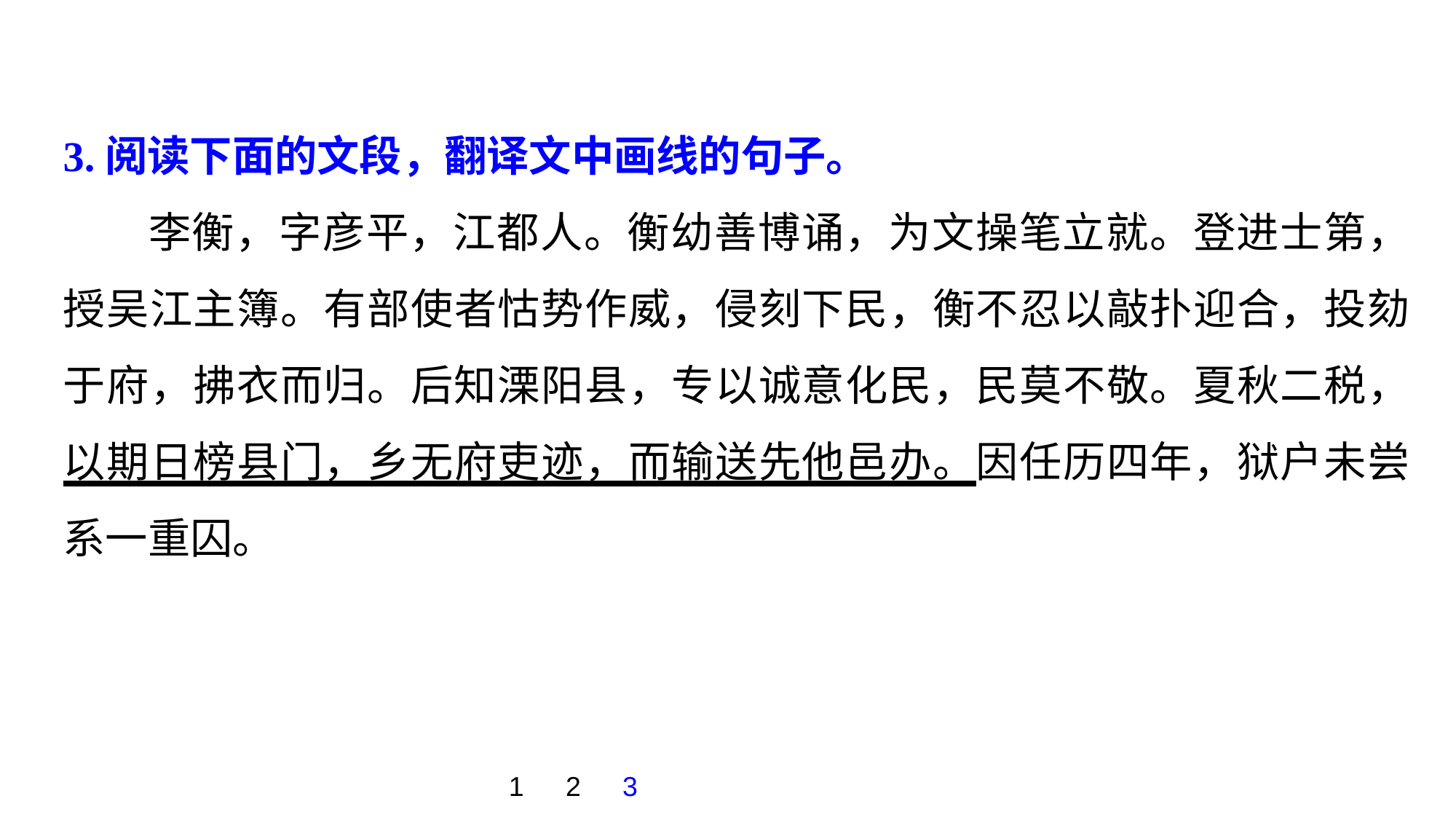

3.阅读下面的文段，翻译文中画线的句子。
李衡，字彦平，江都人。衡幼善博诵，为文操笔立就。登进士第，授吴江主簿。有部使者怙势作威，侵刻下民，衡不忍以敲扑迎合，投劾于府，拂衣而归。后知溧阳县，专以诚意化民，民莫不敬。夏秋二税，以期日榜县门，乡无府吏迹，而输送先他邑办。因任历四年，狱户未尝系一重囚。
1
2
3